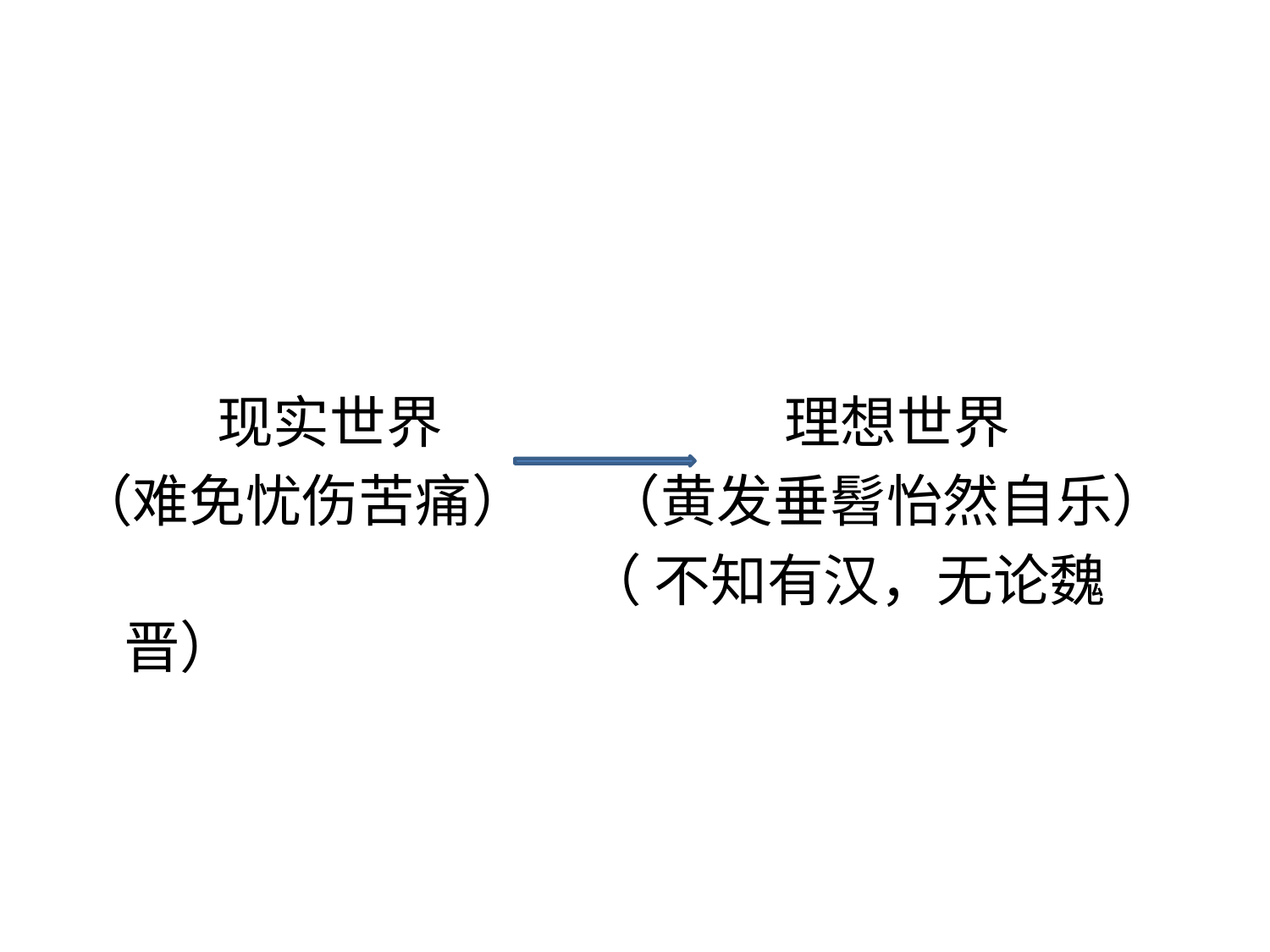

#

          现实世界                           理想世界
（难免忧伤苦痛）      （黄发垂髫怡然自乐）
                                       （ 不知有汉，无论魏晋）